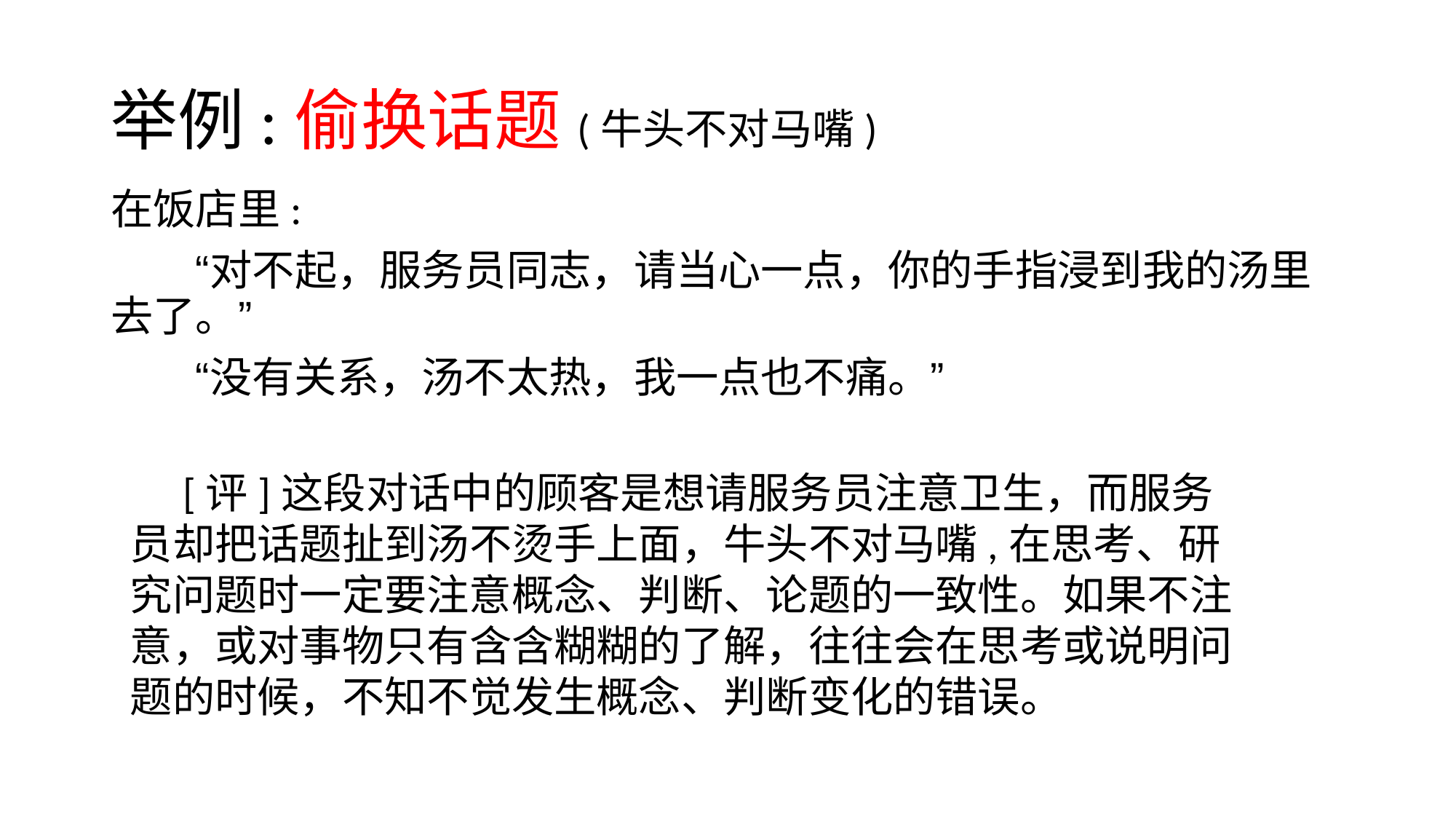

# 举例:偷换话题(牛头不对马嘴)
在饭店里:
　　“对不起，服务员同志，请当心一点，你的手指浸到我的汤里去了。”
　　“没有关系，汤不太热，我一点也不痛。”

　[评]这段对话中的顾客是想请服务员注意卫生，而服务员却把话题扯到汤不烫手上面，牛头不对马嘴,在思考、研究问题时一定要注意概念、判断、论题的一致性。如果不注意，或对事物只有含含糊糊的了解，往往会在思考或说明问题的时候，不知不觉发生概念、判断变化的错误。